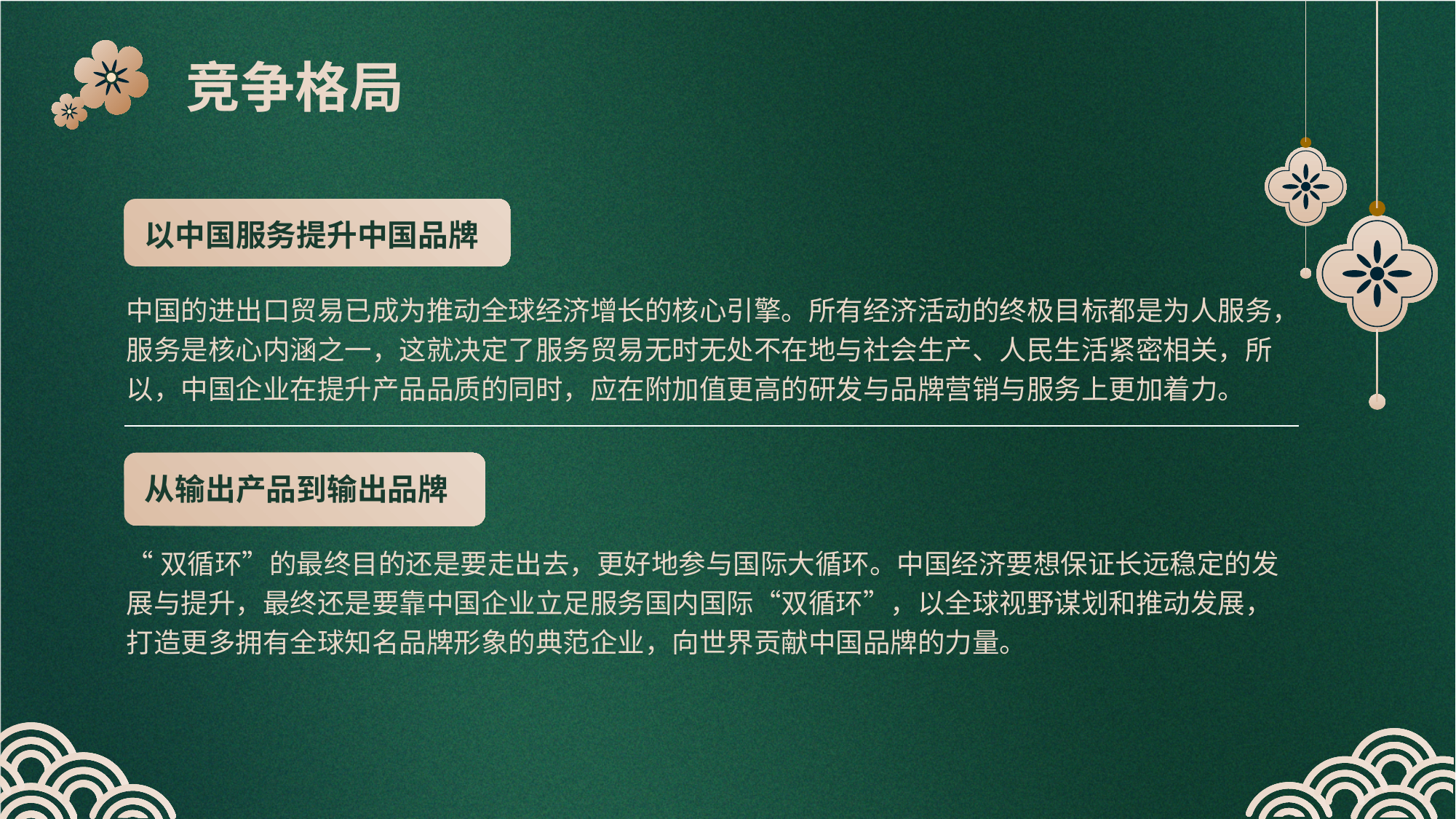

竞争格局

以中国服务提升中国品牌
中国的进出口贸易已成为推动全球经济增长的核心引擎。所有经济活动的终极目标都是为人服务，服务是核心内涵之一，这就决定了服务贸易无时无处不在地与社会生产、人民生活紧密相关，所以，中国企业在提升产品品质的同时，应在附加值更高的研发与品牌营销与服务上更加着力。

从输出产品到输出品牌
“双循环”的最终目的还是要走出去，更好地参与国际大循环。中国经济要想保证长远稳定的发展与提升，最终还是要靠中国企业立足服务国内国际“双循环”，以全球视野谋划和推动发展，打造更多拥有全球知名品牌形象的典范企业，向世界贡献中国品牌的力量。